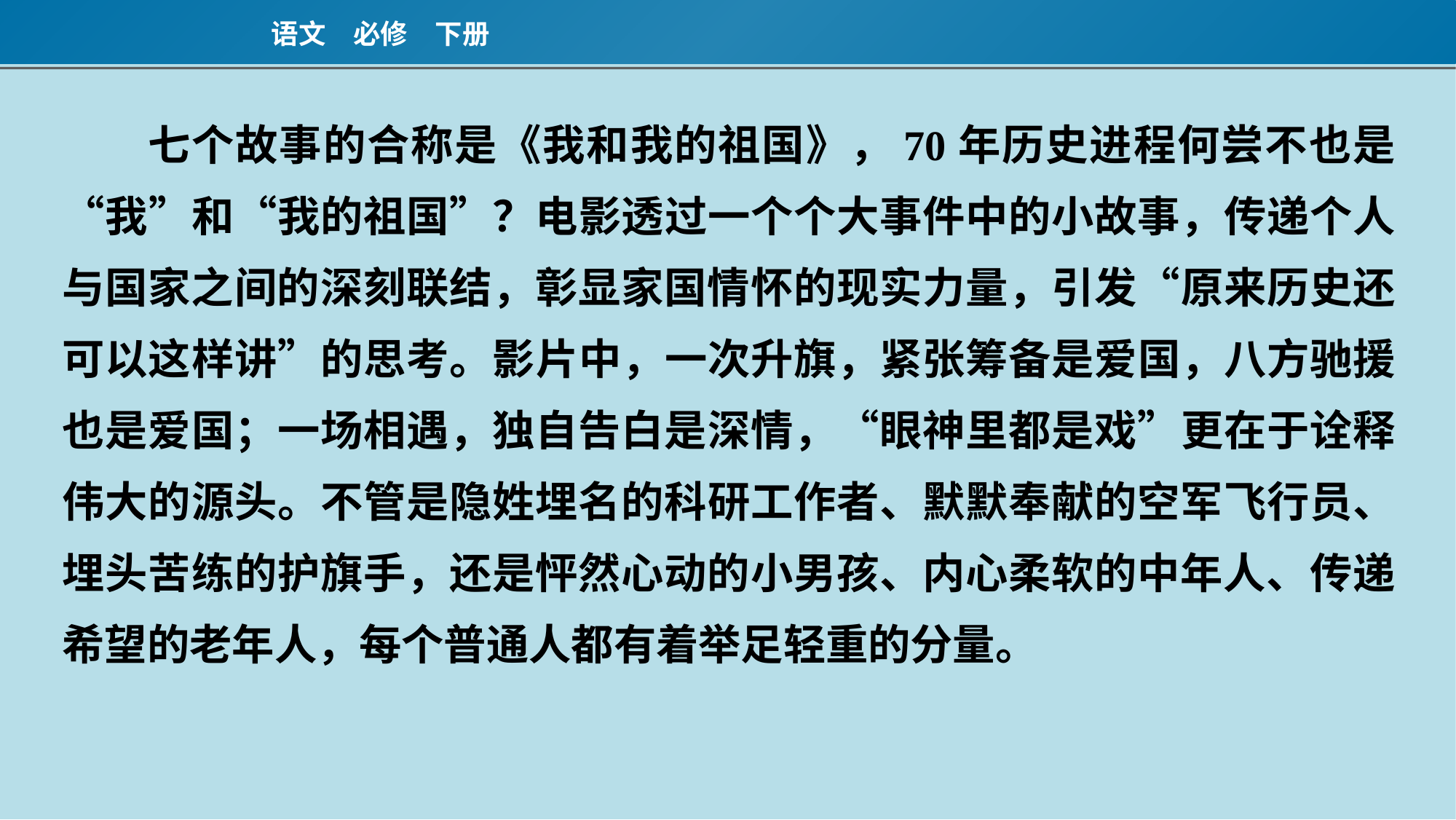

七个故事的合称是《我和我的祖国》，70年历史进程何尝不也是“我”和“我的祖国”？电影透过一个个大事件中的小故事，传递个人与国家之间的深刻联结，彰显家国情怀的现实力量，引发“原来历史还可以这样讲”的思考。影片中，一次升旗，紧张筹备是爱国，八方驰援也是爱国；一场相遇，独自告白是深情，“眼神里都是戏”更在于诠释伟大的源头。不管是隐姓埋名的科研工作者、默默奉献的空军飞行员、埋头苦练的护旗手，还是怦然心动的小男孩、内心柔软的中年人、传递希望的老年人，每个普通人都有着举足轻重的分量。